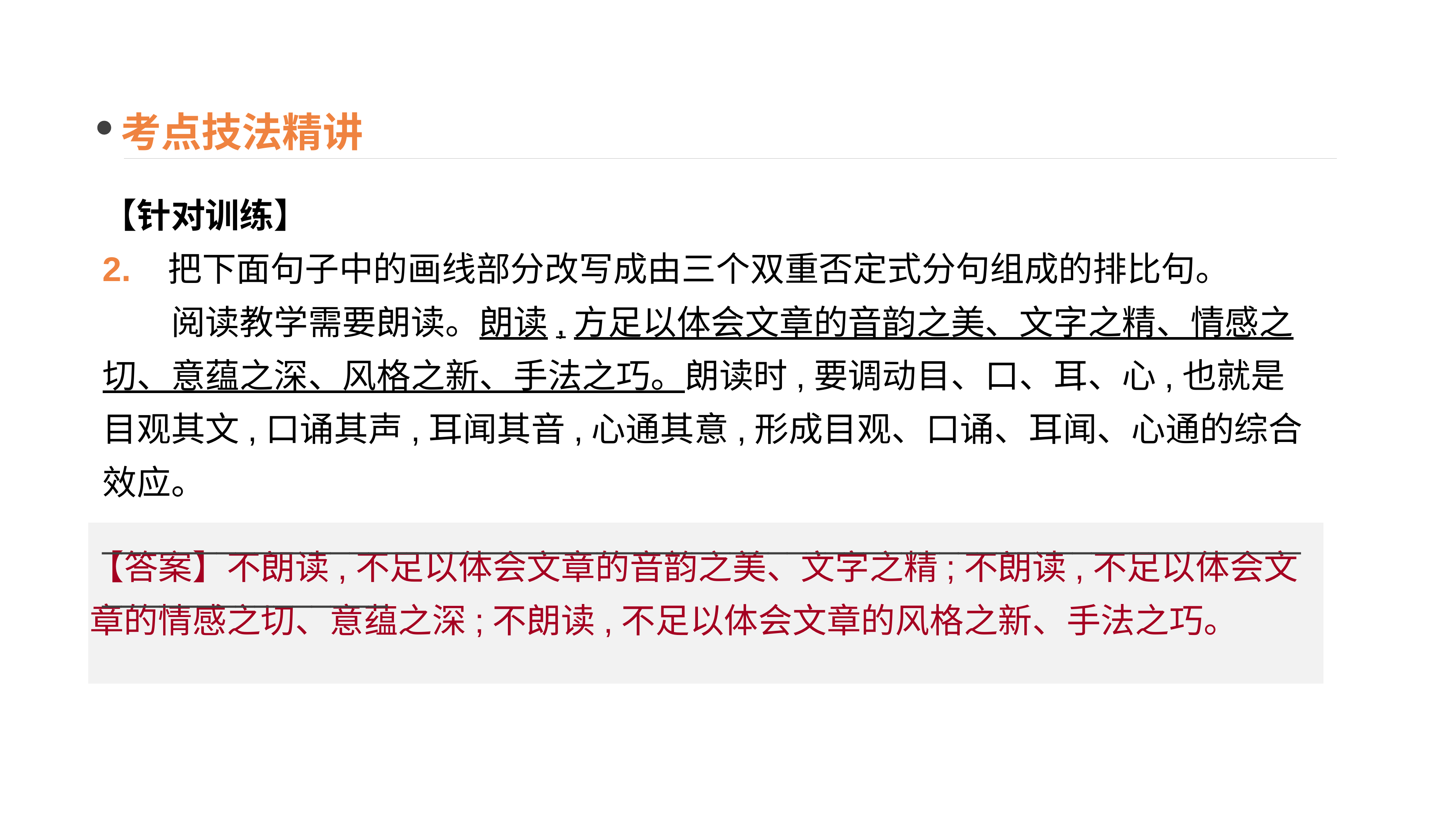

考点技法精讲

【针对训练】
2.   把下面句子中的画线部分改写成由三个双重否定式分句组成的排比句。
　　阅读教学需要朗读。朗读,方足以体会文章的音韵之美、文字之精、情感之切、意蕴之深、风格之新、手法之巧。朗读时,要调动目、口、耳、心,也就是目观其文,口诵其声,耳闻其音,心通其意,形成目观、口诵、耳闻、心通的综合效应。
______________________________________________________________________________

【答案】不朗读,不足以体会文章的音韵之美、文字之精;不朗读,不足以体会文章的情感之切、意蕴之深;不朗读,不足以体会文章的风格之新、手法之巧。